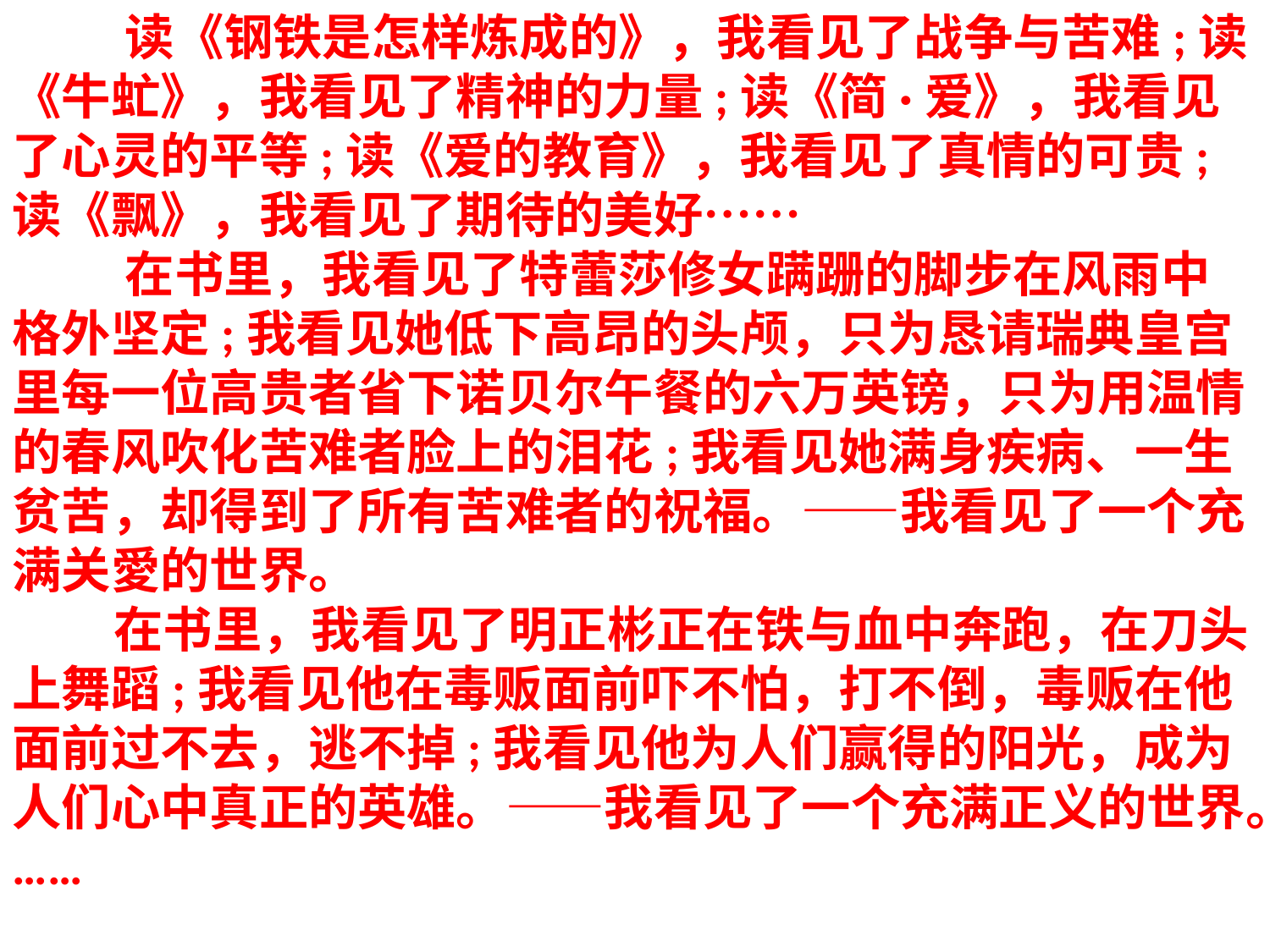

读《钢铁是怎样炼成的》，我看见了战争与苦难;读《牛虻》，我看见了精神的力量;读《简·爱》，我看见了心灵的平等;读《爱的教育》，我看见了真情的可贵;读《飘》，我看见了期待的美好……
         在书里，我看见了特蕾莎修女蹒跚的脚步在风雨中格外坚定;我看见她低下高昂的头颅，只为恳请瑞典皇宫里每一位高贵者省下诺贝尔午餐的六万英镑，只为用温情的春风吹化苦难者脸上的泪花;我看见她满身疾病、一生贫苦，却得到了所有苦难者的祝福。——我看见了一个充满关愛的世界。
        在书里，我看见了明正彬正在铁与血中奔跑，在刀头上舞蹈;我看见他在毒贩面前吓不怕，打不倒，毒贩在他面前过不去，逃不掉;我看见他为人们赢得的阳光，成为人们心中真正的英雄。——我看见了一个充满正义的世界。
……